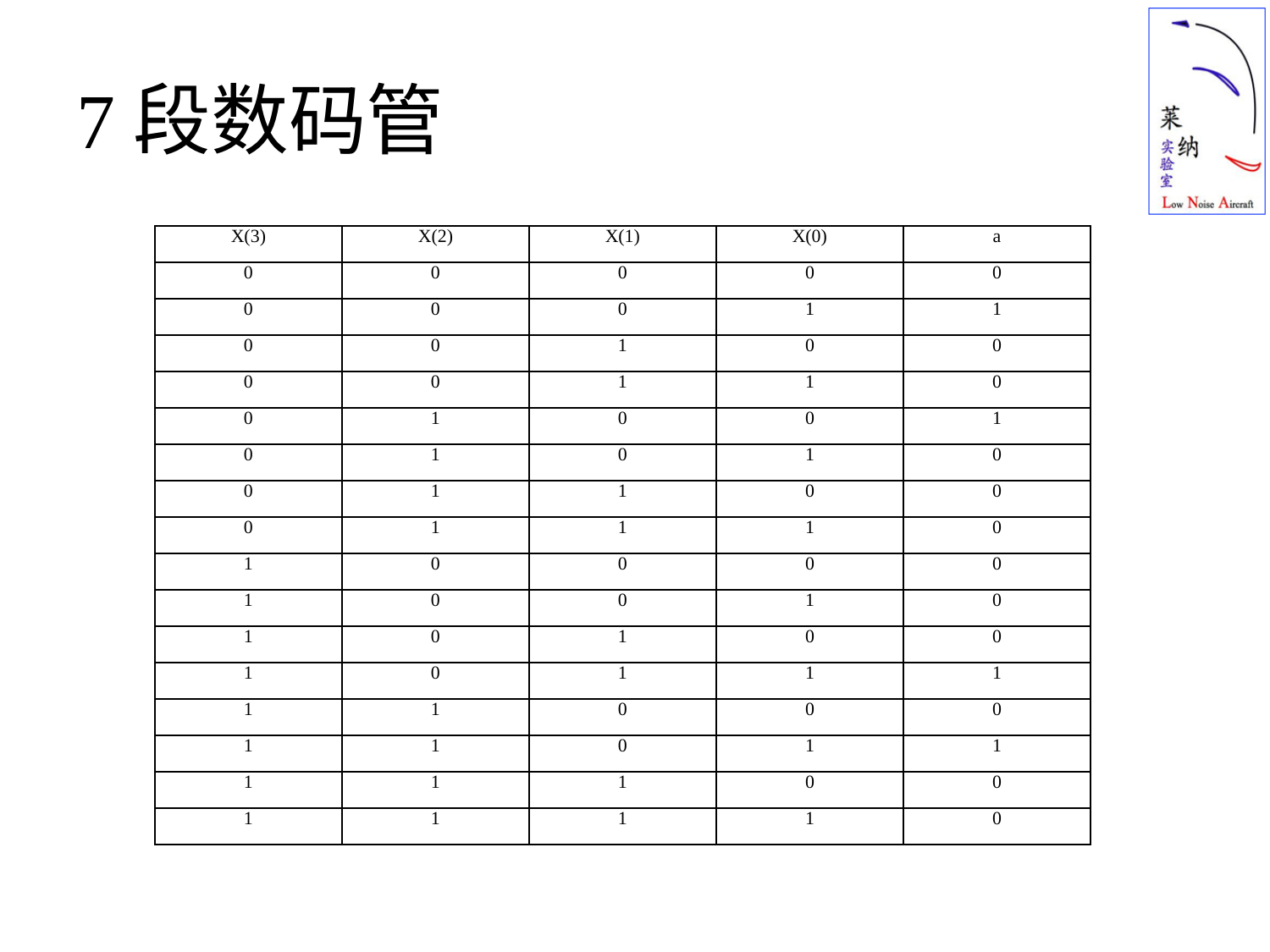

# 7段数码管
| X(3) | X(2) | X(1) | X(0) | a |
| --- | --- | --- | --- | --- |
| 0 | 0 | 0 | 0 | 0 |
| 0 | 0 | 0 | 1 | 1 |
| 0 | 0 | 1 | 0 | 0 |
| 0 | 0 | 1 | 1 | 0 |
| 0 | 1 | 0 | 0 | 1 |
| 0 | 1 | 0 | 1 | 0 |
| 0 | 1 | 1 | 0 | 0 |
| 0 | 1 | 1 | 1 | 0 |
| 1 | 0 | 0 | 0 | 0 |
| 1 | 0 | 0 | 1 | 0 |
| 1 | 0 | 1 | 0 | 0 |
| 1 | 0 | 1 | 1 | 1 |
| 1 | 1 | 0 | 0 | 0 |
| 1 | 1 | 0 | 1 | 1 |
| 1 | 1 | 1 | 0 | 0 |
| 1 | 1 | 1 | 1 | 0 |